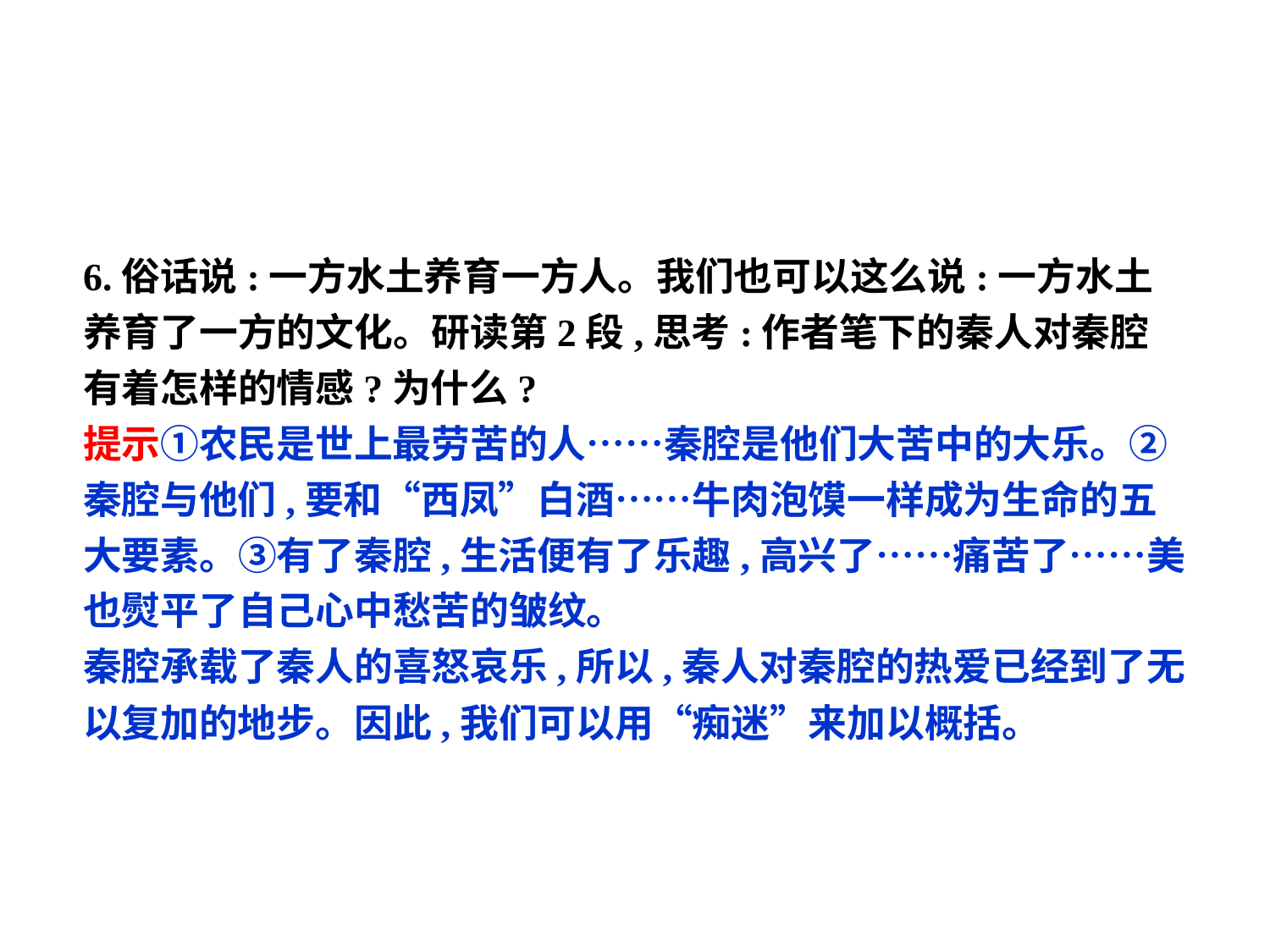

6.俗话说:一方水土养育一方人。我们也可以这么说:一方水土养育了一方的文化。研读第2段,思考:作者笔下的秦人对秦腔有着怎样的情感?为什么?
提示①农民是世上最劳苦的人……秦腔是他们大苦中的大乐。②秦腔与他们,要和“西凤”白酒……牛肉泡馍一样成为生命的五大要素。③有了秦腔,生活便有了乐趣,高兴了……痛苦了……美也熨平了自己心中愁苦的皱纹。
秦腔承载了秦人的喜怒哀乐,所以,秦人对秦腔的热爱已经到了无以复加的地步。因此,我们可以用“痴迷”来加以概括。